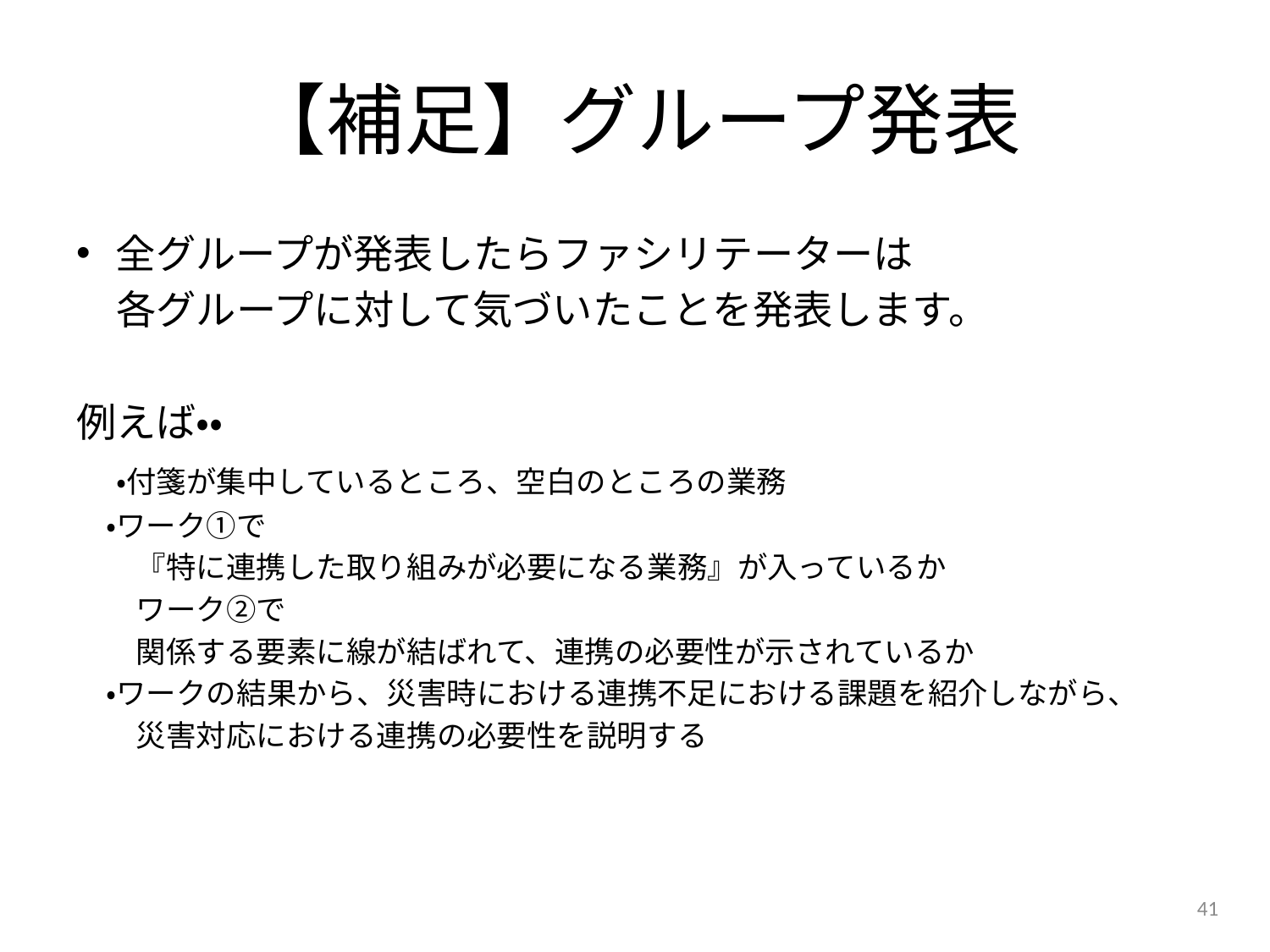

# 【補足】グループ発表
全グループが発表したらファシリテーターは
　各グループに対して気づいたことを発表します。

例えば・・
　・付箋が集中しているところ、空白のところの業務
　・ワーク①で
　　『特に連携した取り組みが必要になる業務』が入っているか
　　ワーク②で
　　関係する要素に線が結ばれて、連携の必要性が示されているか
　・ワークの結果から、災害時における連携不足における課題を紹介しながら、
　　災害対応における連携の必要性を説明する

41